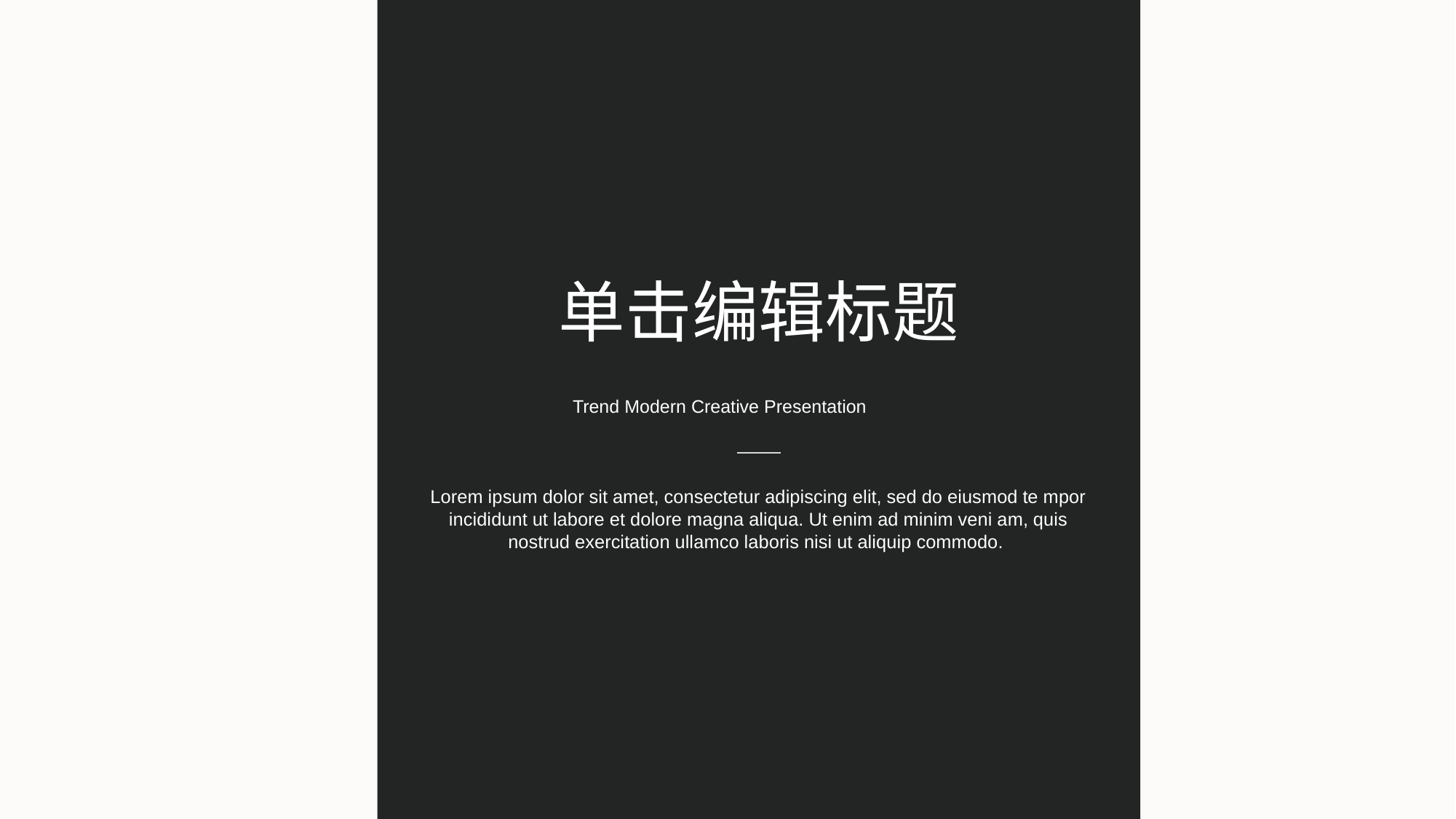

单击编辑标题
Trend Modern Creative Presentation
Lorem ipsum dolor sit amet, consectetur adipiscing elit, sed do eiusmod te mpor incididunt ut labore et dolore magna aliqua. Ut enim ad minim veni am, quis nostrud exercitation ullamco laboris nisi ut aliquip commodo.